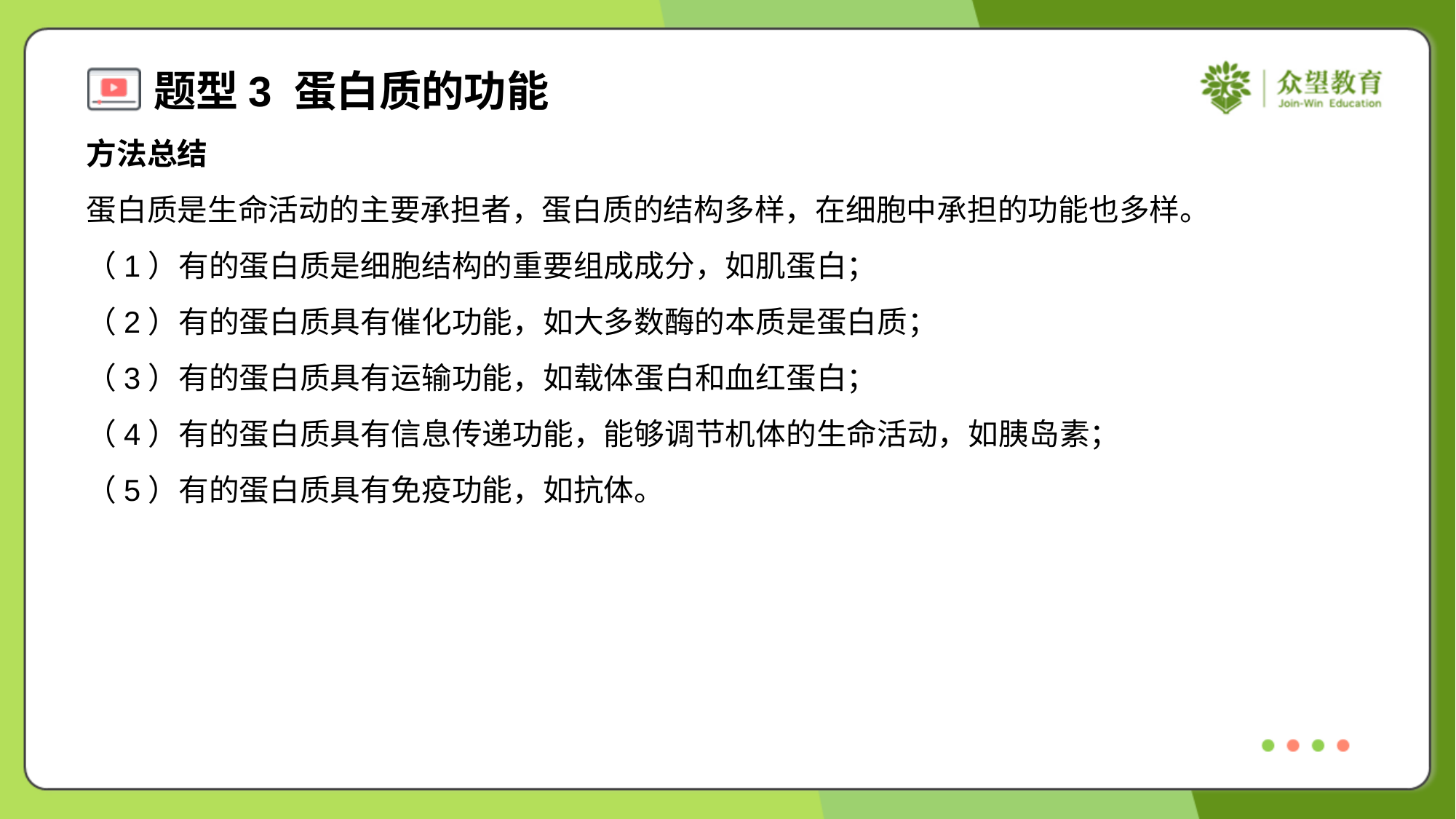

方法总结
蛋白质是生命活动的主要承担者，蛋白质的结构多样，在细胞中承担的功能也多样。
（1）有的蛋白质是细胞结构的重要组成成分，如肌蛋白；
（2）有的蛋白质具有催化功能，如大多数酶的本质是蛋白质；
（3）有的蛋白质具有运输功能，如载体蛋白和血红蛋白；
（4）有的蛋白质具有信息传递功能，能够调节机体的生命活动，如胰岛素；
（5）有的蛋白质具有免疫功能，如抗体。